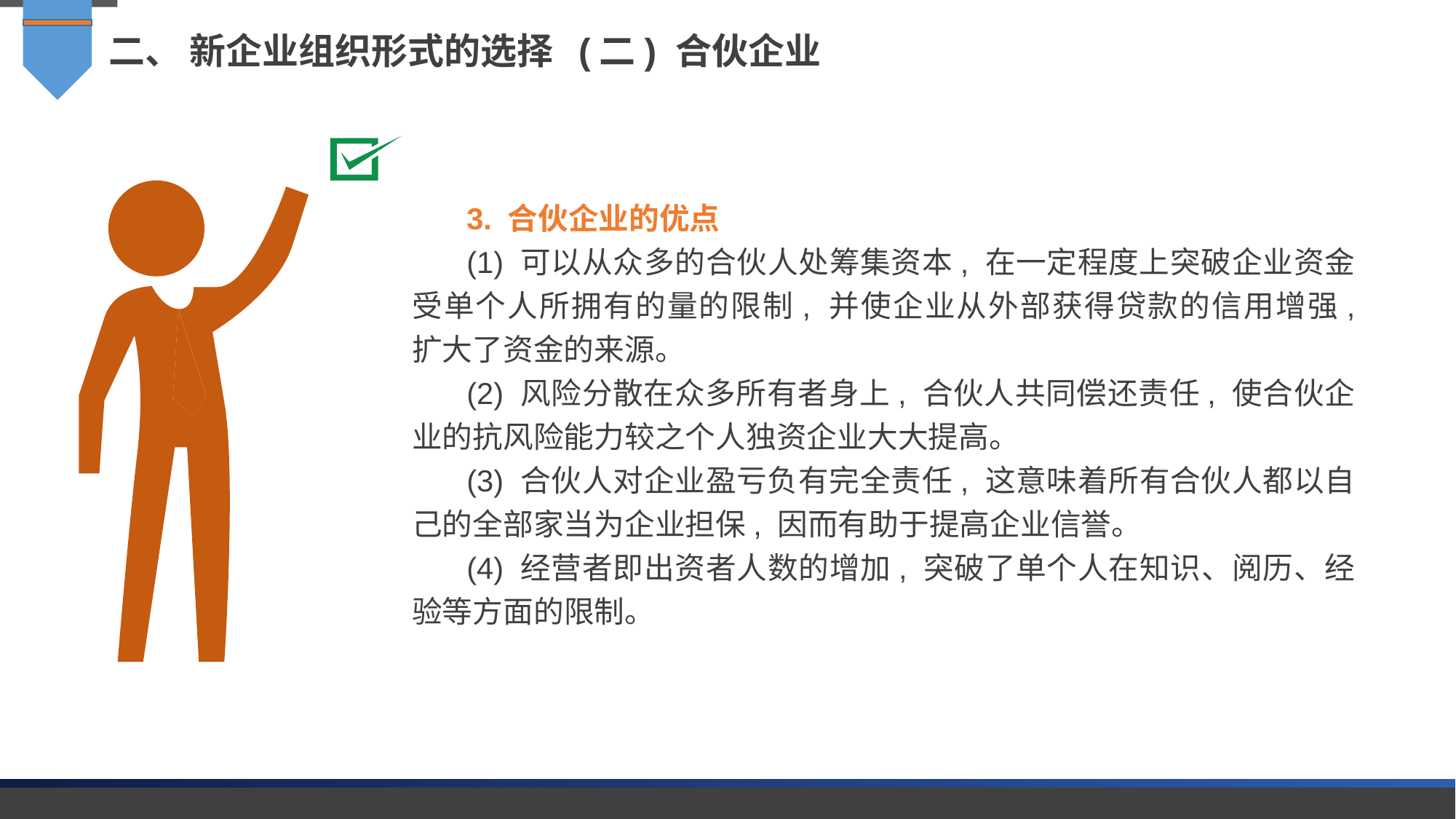

二、 新企业组织形式的选择  (二) 合伙企业

3. 合伙企业的优点
(1) 可以从众多的合伙人处筹集资本, 在一定程度上突破企业资金受单个人所拥有的量的限制, 并使企业从外部获得贷款的信用增强, 扩大了资金的来源。
(2) 风险分散在众多所有者身上, 合伙人共同偿还责任, 使合伙企业的抗风险能力较之个人独资企业大大提高。
(3) 合伙人对企业盈亏负有完全责任, 这意味着所有合伙人都以自己的全部家当为企业担保, 因而有助于提高企业信誉。
(4) 经营者即出资者人数的增加, 突破了单个人在知识、阅历、经验等方面的限制。